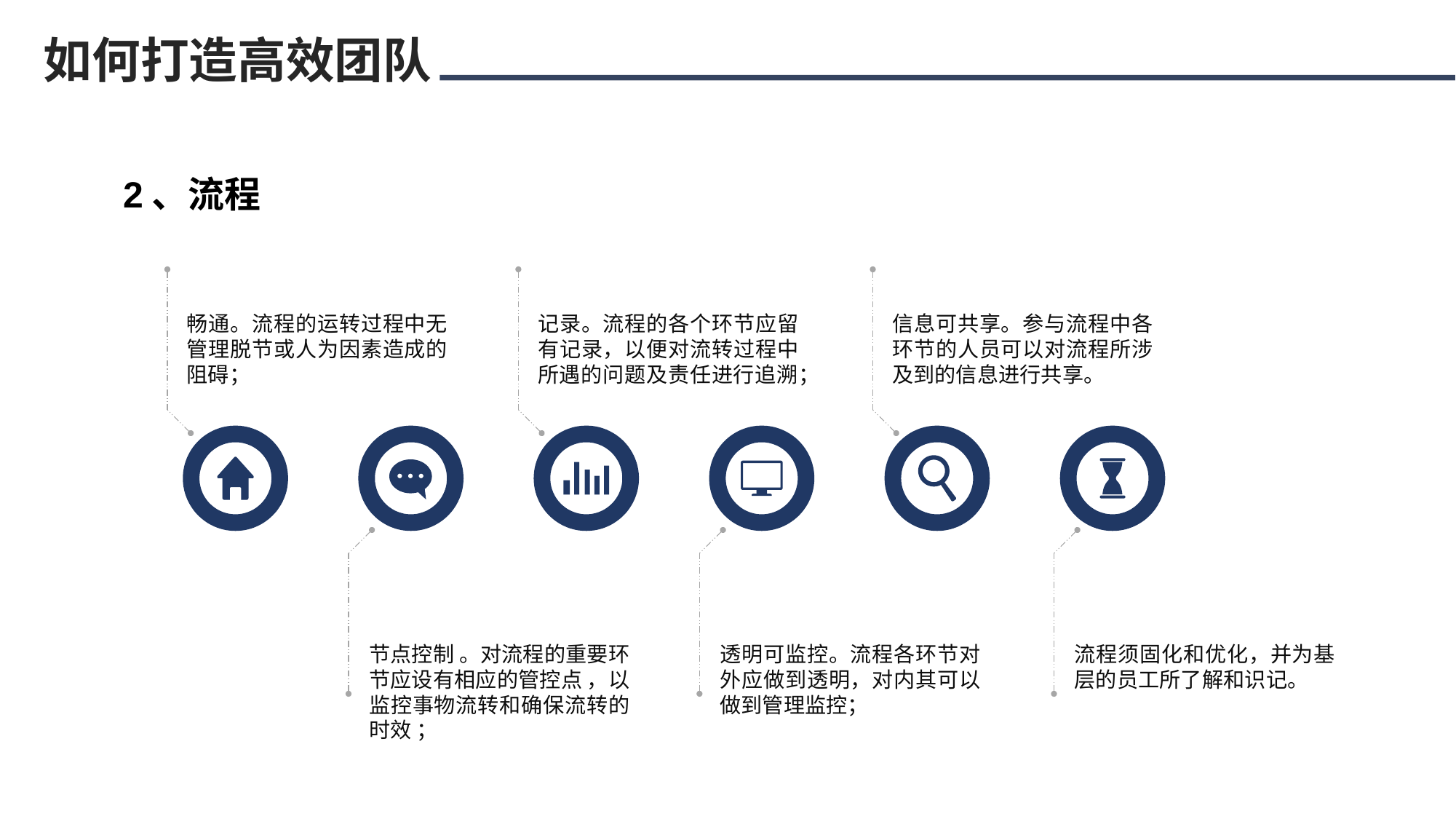

如何打造高效团队

2、流程
畅通。流程的运转过程中无管理脱节或人为因素造成的阻碍；
记录。流程的各个环节应留有记录，以便对流转过程中所遇的问题及责任进行追溯；
信息可共享。参与流程中各环节的人员可以对流程所涉及到的信息进行共享。

节点控制 。对流程的重要环节应设有相应的管控点 ，以监控事物流转和确保流转的时效 ；
透明可监控。流程各环节对外应做到透明，对内其可以做到管理监控；
流程须固化和优化，并为基层的员工所了解和识记。